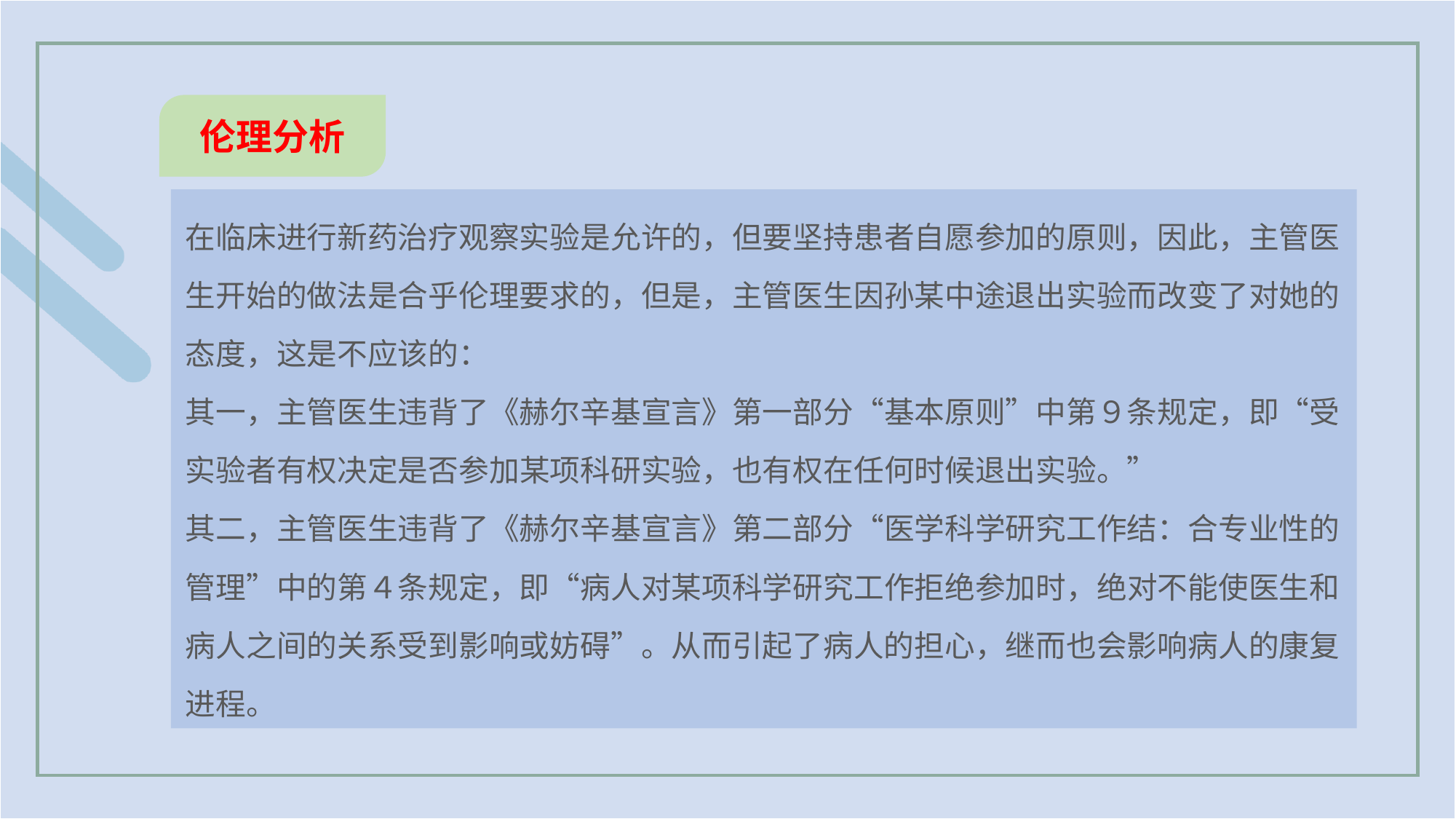

伦理分析
在临床进行新药治疗观察实验是允许的，但要坚持患者自愿参加的原则，因此，主管医生开始的做法是合乎伦理要求的，但是，主管医生因孙某中途退出实验而改变了对她的态度，这是不应该的：
其一，主管医生违背了《赫尔辛基宣言》第一部分“基本原则”中第９条规定，即“受实验者有权决定是否参加某项科研实验，也有权在任何时候退出实验。”
其二，主管医生违背了《赫尔辛基宣言》第二部分“医学科学研究工作结：合专业性的管理”中的第４条规定，即“病人对某项科学研究工作拒绝参加时，绝对不能使医生和病人之间的关系受到影响或妨碍”。从而引起了病人的担心，继而也会影响病人的康复进程。